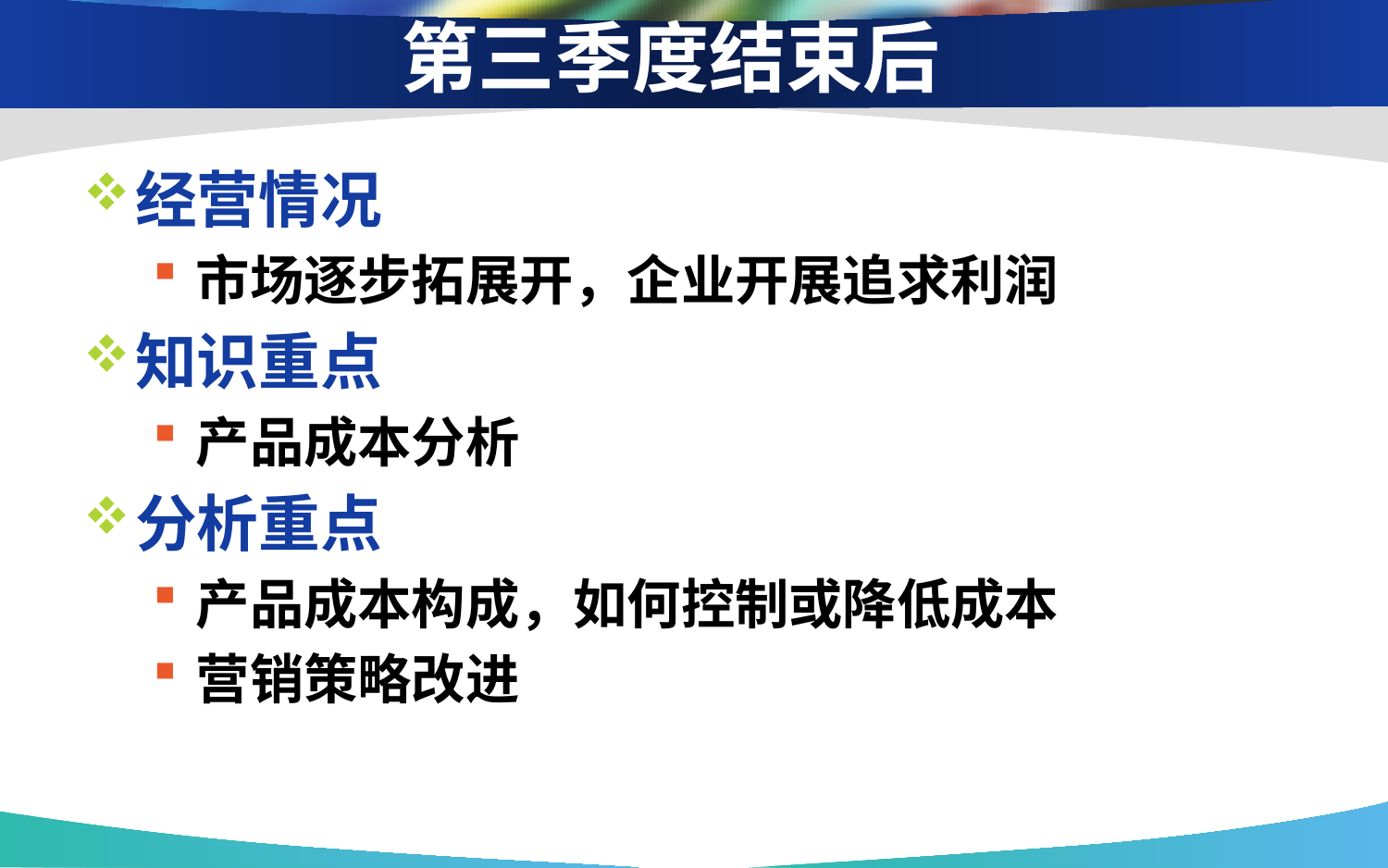

# 第三季度结束后
经营情况
市场逐步拓展开，企业开展追求利润
知识重点
产品成本分析
分析重点
产品成本构成，如何控制或降低成本
营销策略改进